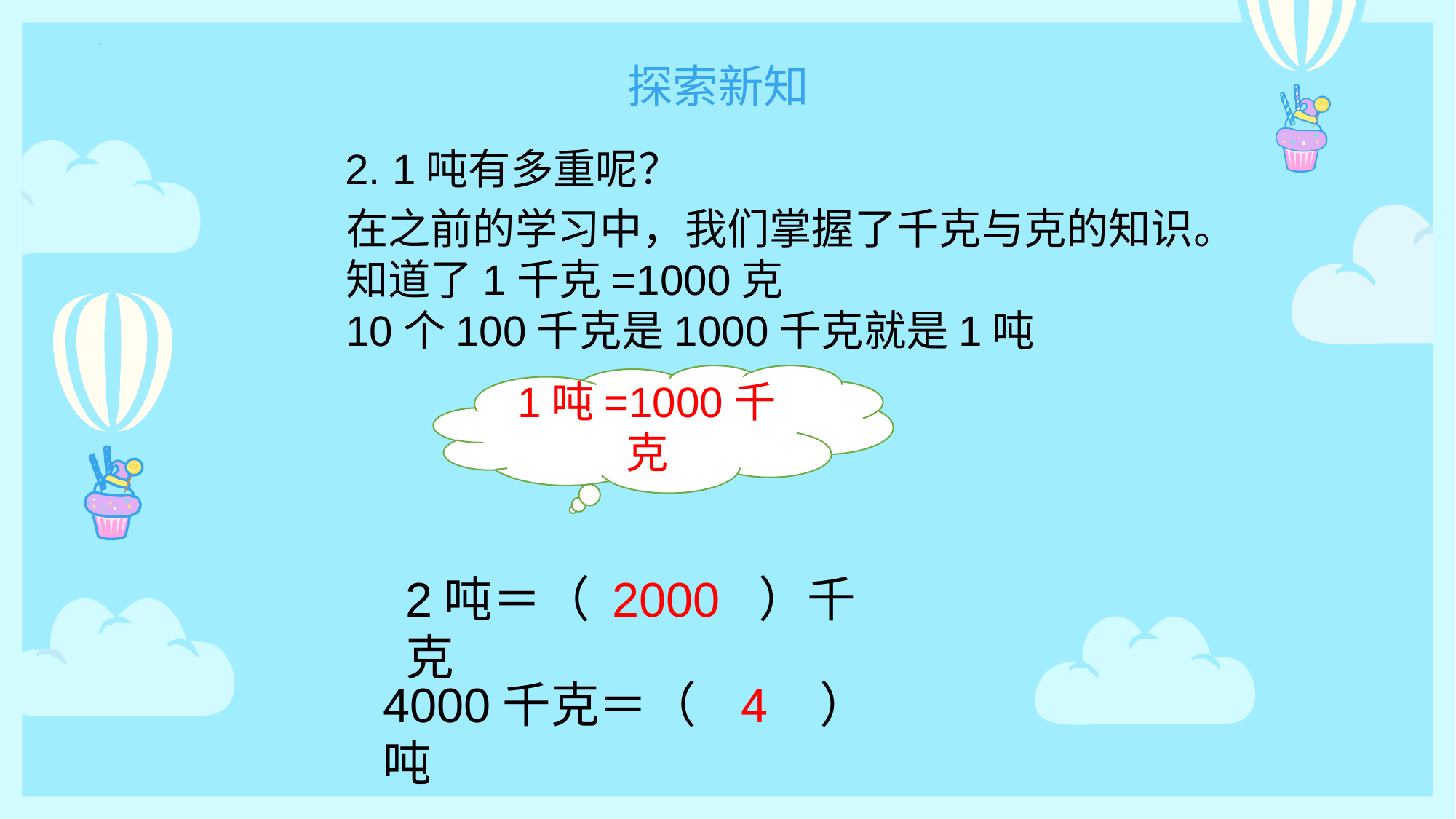

探索新知
2. 1吨有多重呢？

在之前的学习中，我们掌握了千克与克的知识。知道了1千克=1000克
10个100千克是1000千克就是1吨

1吨=1000千克
2吨＝（ 2000  ）千克

4000千克＝（   4   ）吨